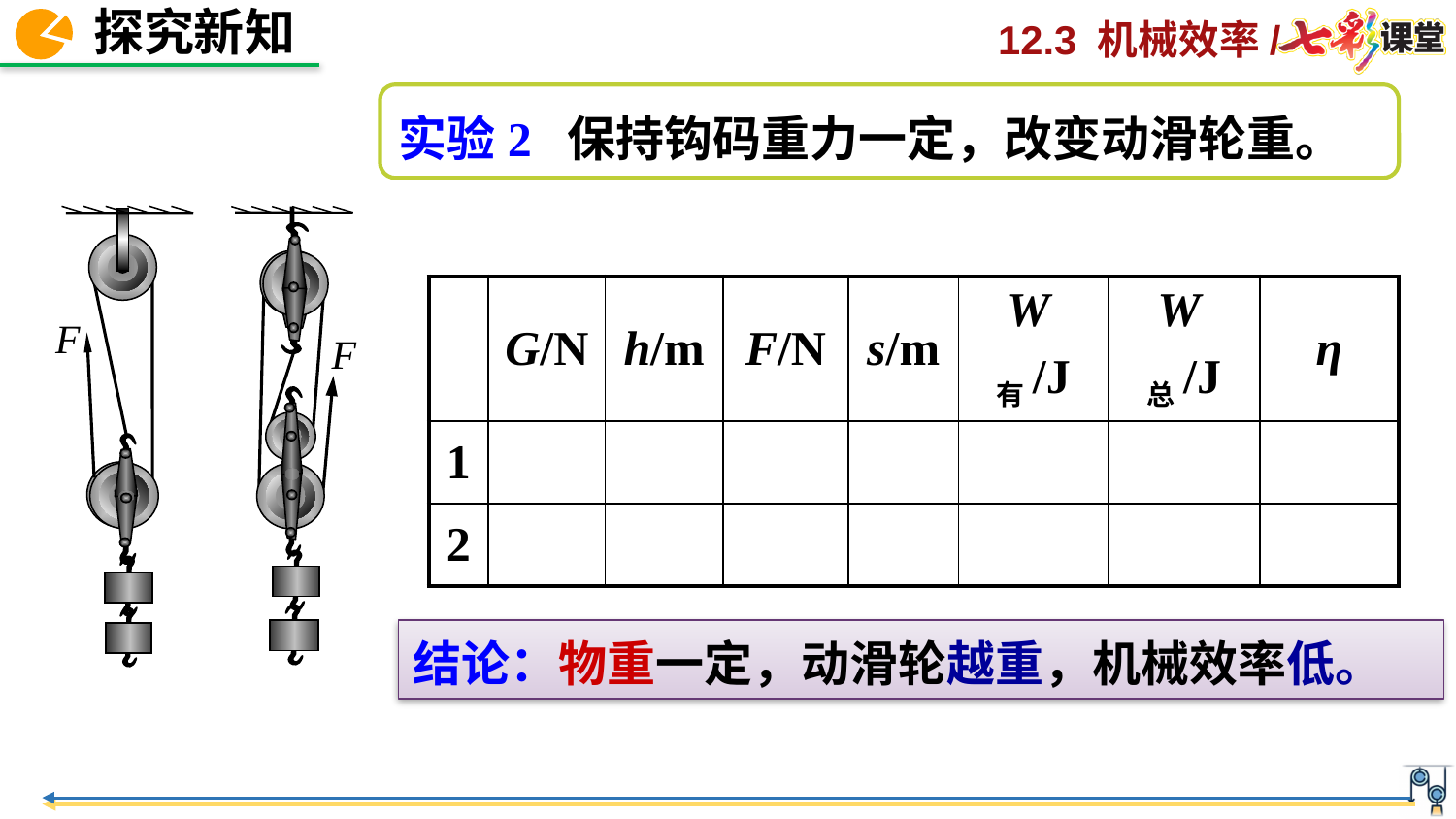

实验2  保持钩码重力一定，改变动滑轮重。

F

|  | G/N | h/m | F/N | s/m | W有/J | W总/J | η |
| --- | --- | --- | --- | --- | --- | --- | --- |
| 1 |  |  |  |  |  |  |  |
| 2 |  |  |  |  |  |  |  |
F

结论：物重一定，动滑轮越重，机械效率低。